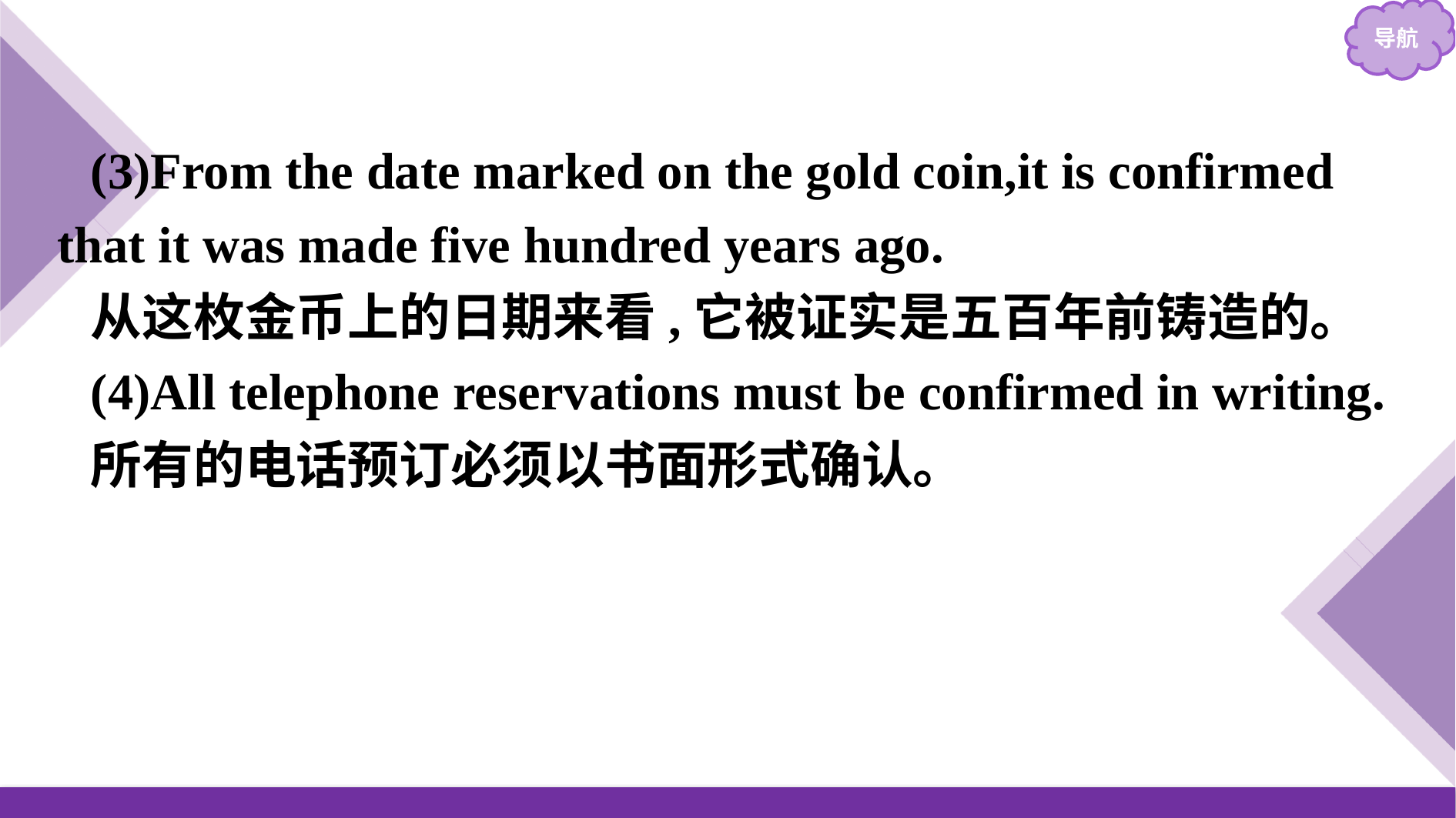

(3)From the date marked on the gold coin,it is confirmed that it was made five hundred years ago.
从这枚金币上的日期来看,它被证实是五百年前铸造的。
(4)All telephone reservations must be confirmed in writing.
所有的电话预订必须以书面形式确认。